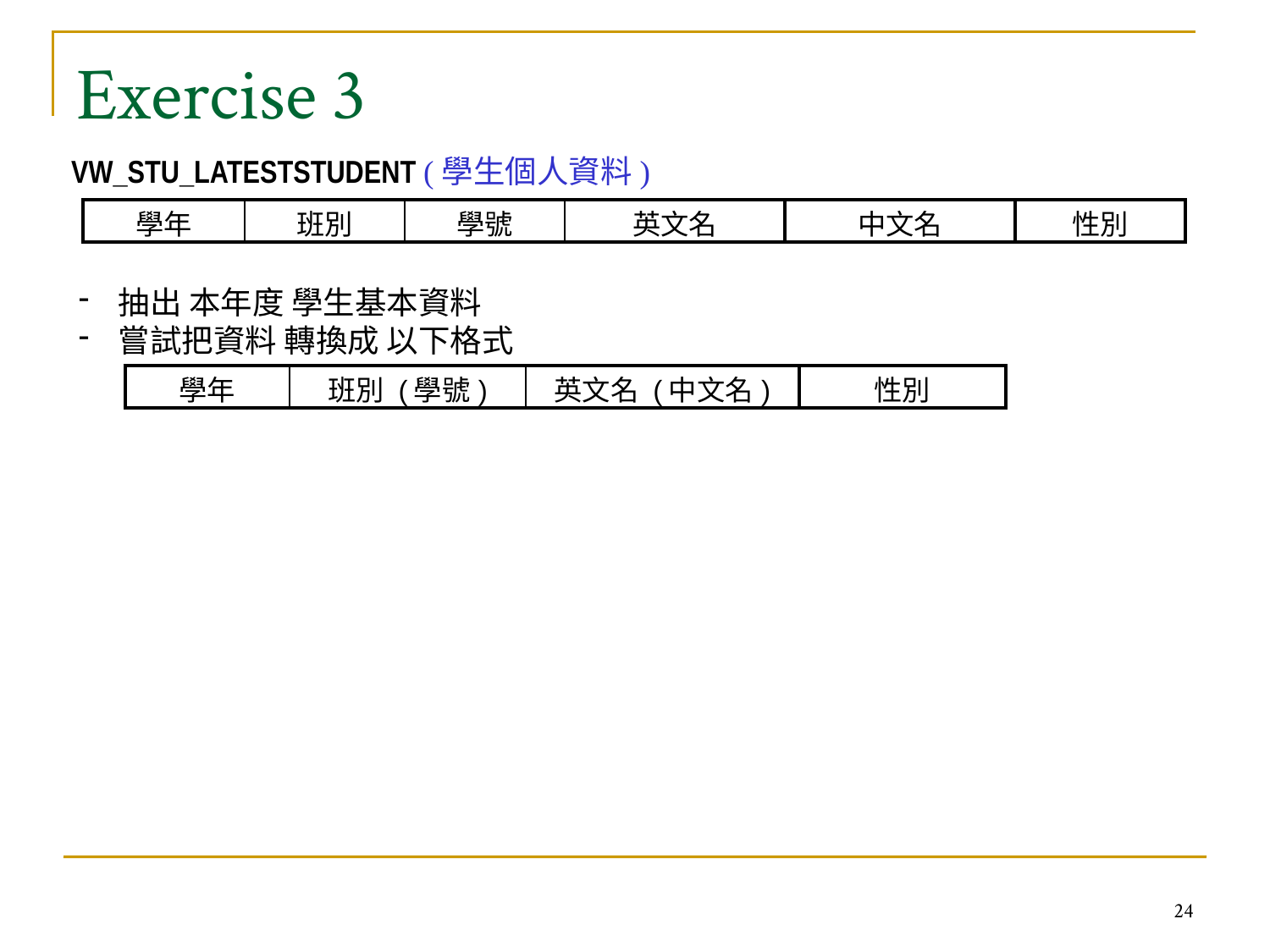

# Exercise 3
VW_STU_LATESTSTUDENT (學生個人資料)
| 學年 | 班別 | 學號 | 英文名 | 中文名 | 性別 |
| --- | --- | --- | --- | --- | --- |
抽出 本年度 學生基本資料
嘗試把資料 轉換成 以下格式
| 學年 | 班別 (學號) | 英文名 (中文名) | 性別 |
| --- | --- | --- | --- |
24